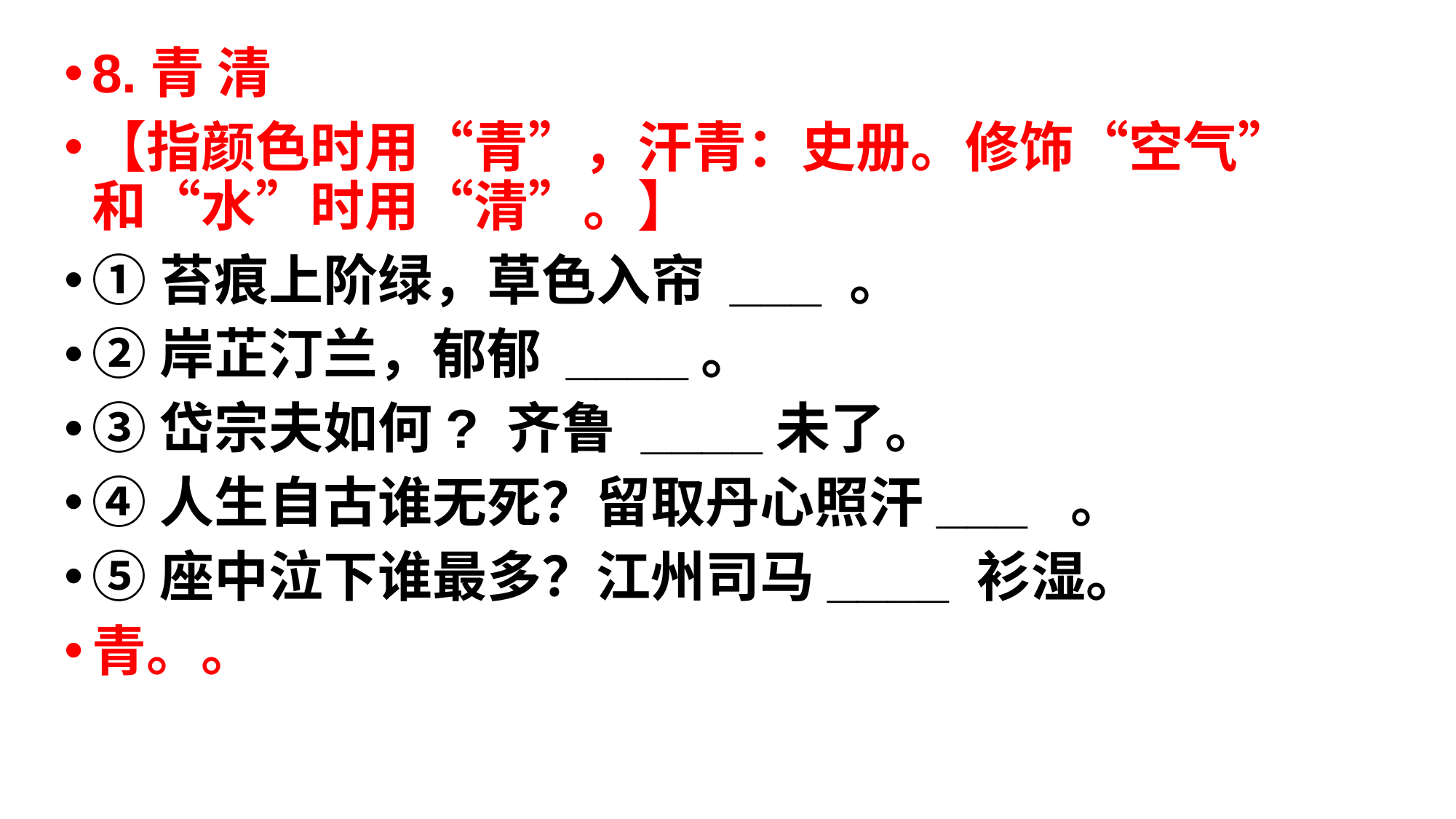

8.青 清
【指颜色时用“青”，汗青：史册。修饰“空气”和“水”时用“清”。】
①苔痕上阶绿，草色入帘 ___ 。
②岸芷汀兰，郁郁 ____。
③岱宗夫如何? 齐鲁 ____未了。
④人生自古谁无死？留取丹心照汗___  。
⑤座中泣下谁最多？江州司马____ 衫湿。
青。。